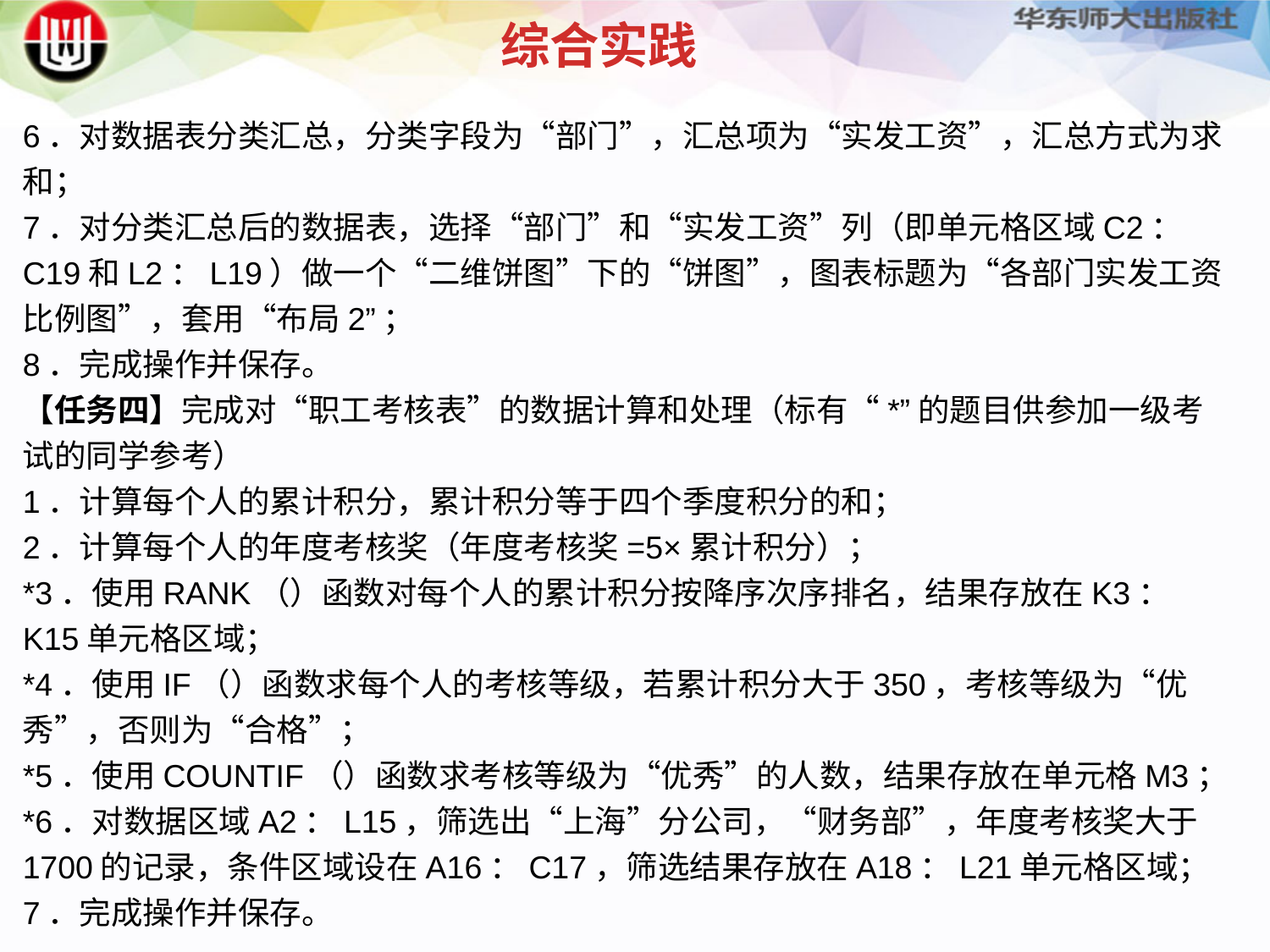

综合实践
6．对数据表分类汇总，分类字段为“部门”，汇总项为“实发工资”，汇总方式为求和；
7．对分类汇总后的数据表，选择“部门”和“实发工资”列（即单元格区域C2：C19和L2：L19）做一个“二维饼图”下的“饼图”，图表标题为“各部门实发工资比例图”，套用“布局2”；
8．完成操作并保存。
【任务四】完成对“职工考核表”的数据计算和处理（标有“*”的题目供参加一级考试的同学参考）
1．计算每个人的累计积分，累计积分等于四个季度积分的和；
2．计算每个人的年度考核奖（年度考核奖=5×累计积分）；
*3．使用RANK（）函数对每个人的累计积分按降序次序排名，结果存放在K3：K15单元格区域；
*4．使用IF（）函数求每个人的考核等级，若累计积分大于350，考核等级为“优秀”，否则为“合格”；
*5．使用COUNTIF（）函数求考核等级为“优秀”的人数，结果存放在单元格M3；
*6．对数据区域A2：L15，筛选出“上海”分公司，“财务部”，年度考核奖大于1700的记录，条件区域设在A16：C17，筛选结果存放在A18：L21单元格区域；
7．完成操作并保存。